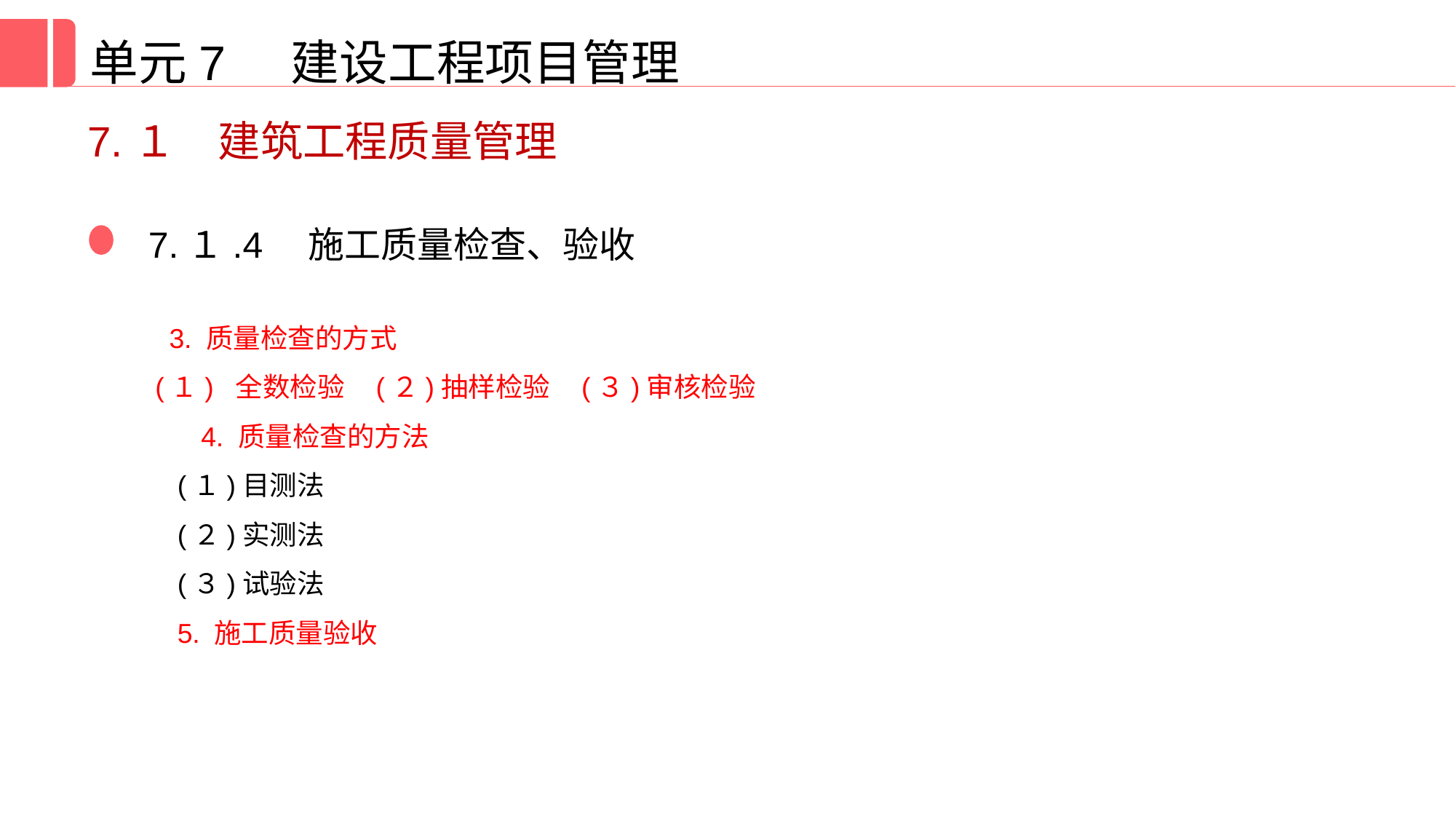

单元7    建设工程项目管理

7.１　建筑工程质量管理
7.１.4　施工质量检查、验收

      3. 质量检查的方式
(１)  全数检验    (２)抽样检验    (３)审核检验
      4. 质量检查的方法
(１)目测法
(２)实测法
(３)试验法
5. 施工质量验收